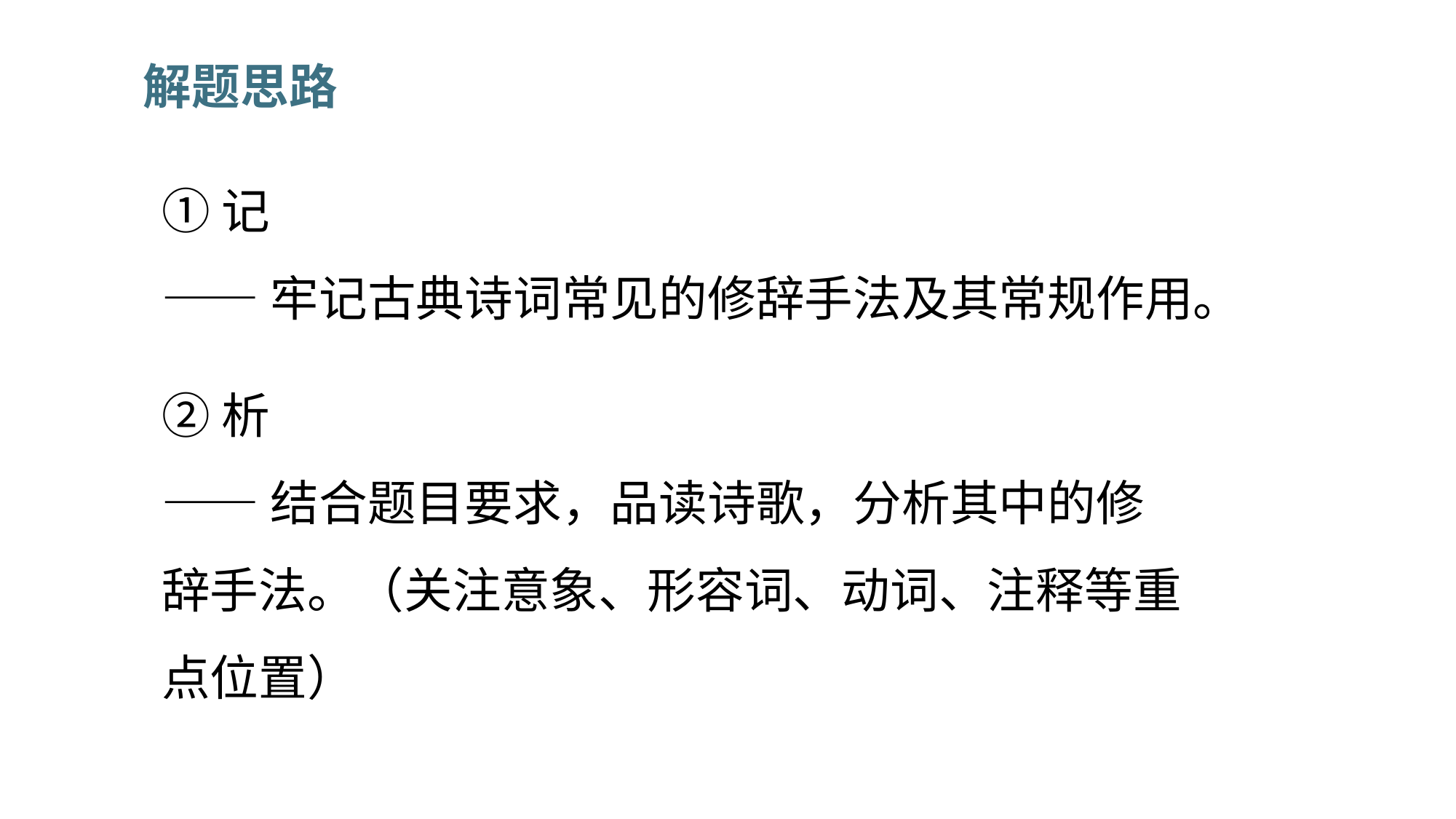

解题思路
①记
——牢记古典诗词常见的修辞手法及其常规作用。

②析
——结合题目要求，品读诗歌，分析其中的修辞手法。（关注意象、形容词、动词、注释等重点位置）